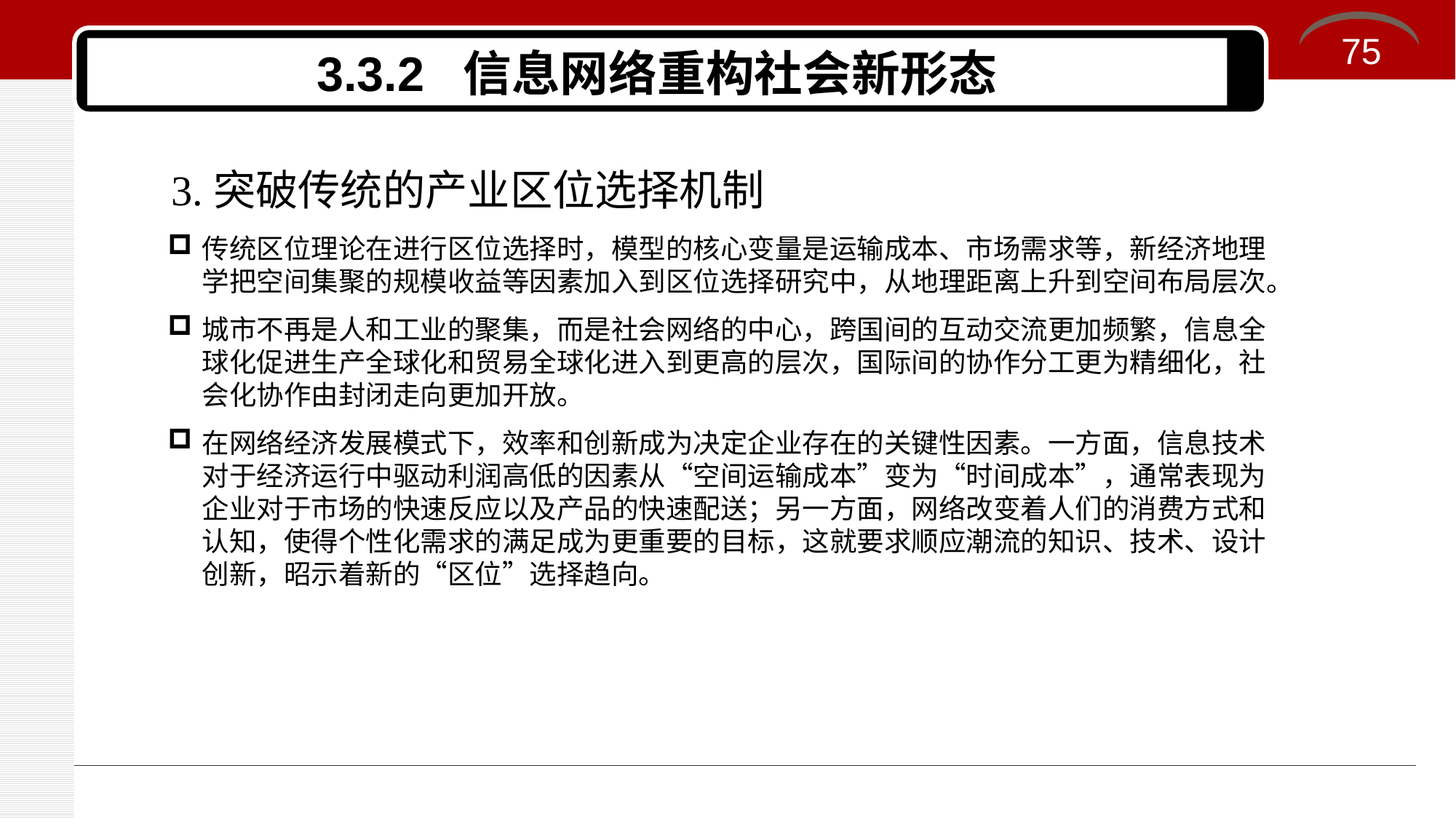

75
# 3.3.2  信息网络重构社会新形态
3.突破传统的产业区位选择机制
传统区位理论在进行区位选择时，模型的核心变量是运输成本、市场需求等，新经济地理学把空间集聚的规模收益等因素加入到区位选择研究中，从地理距离上升到空间布局层次。
城市不再是人和工业的聚集，而是社会网络的中心，跨国间的互动交流更加频繁，信息全球化促进生产全球化和贸易全球化进入到更高的层次，国际间的协作分工更为精细化，社会化协作由封闭走向更加开放。
在网络经济发展模式下，效率和创新成为决定企业存在的关键性因素。一方面，信息技术对于经济运行中驱动利润高低的因素从“空间运输成本”变为“时间成本”，通常表现为企业对于市场的快速反应以及产品的快速配送；另一方面，网络改变着人们的消费方式和认知，使得个性化需求的满足成为更重要的目标，这就要求顺应潮流的知识、技术、设计创新，昭示着新的“区位”选择趋向。